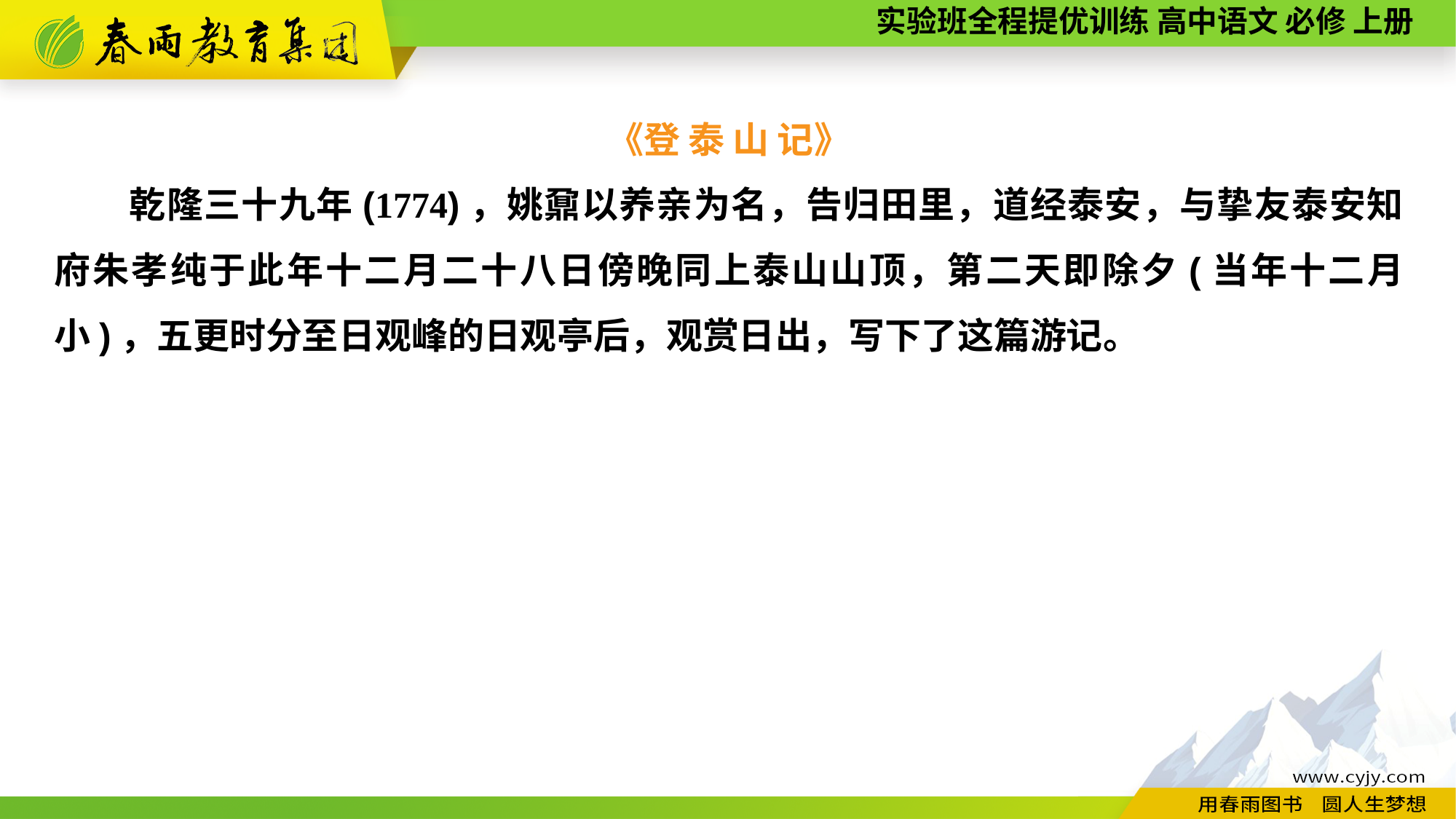

《登 泰 山 记》
乾隆三十九年(1774)，姚鼐以养亲为名，告归田里，道经泰安，与挚友泰安知府朱孝纯于此年十二月二十八日傍晚同上泰山山顶，第二天即除夕(当年十二月小)，五更时分至日观峰的日观亭后，观赏日出，写下了这篇游记。